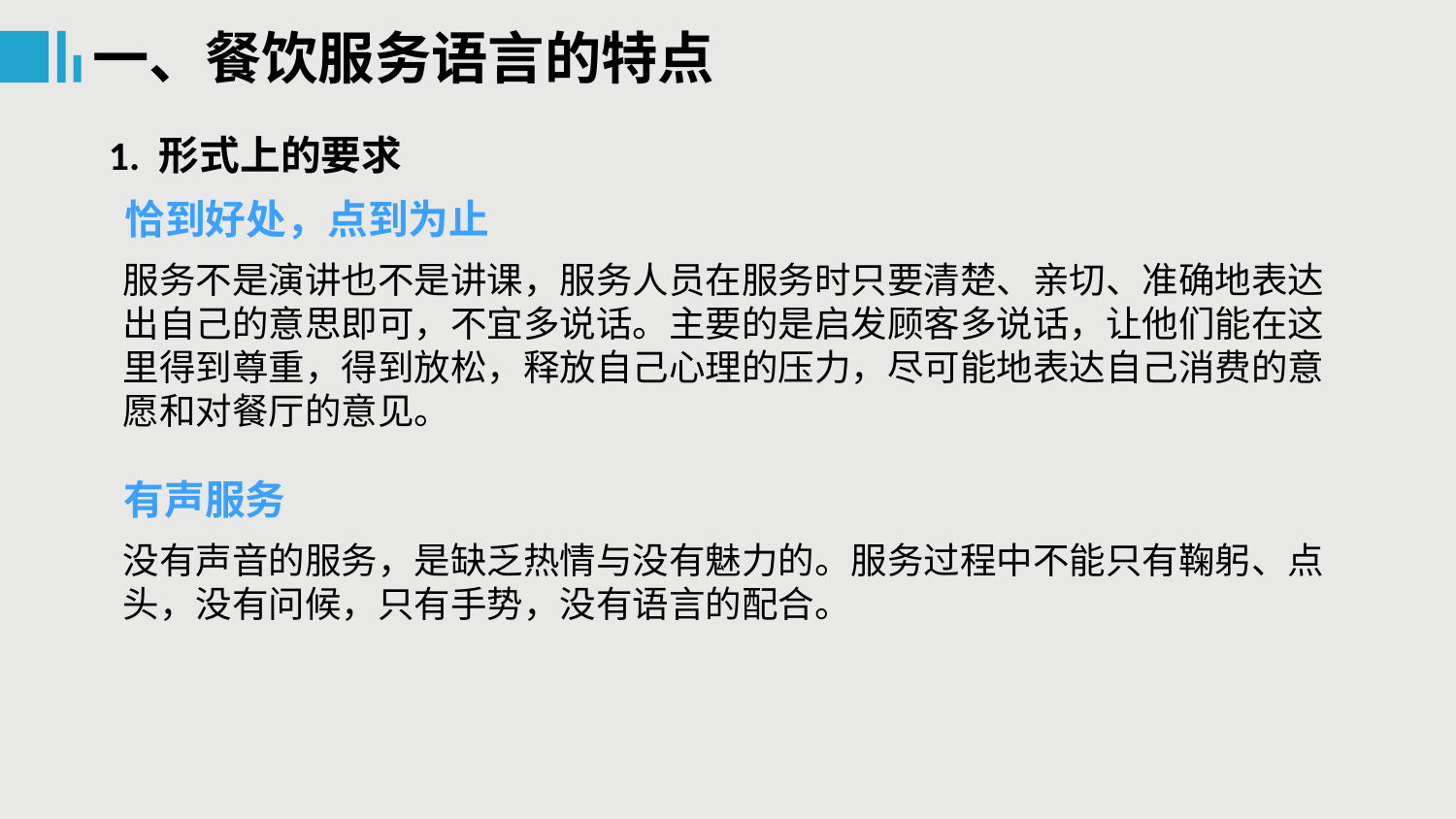

一、餐饮服务语言的特点

1. 形式上的要求
恰到好处，点到为止
服务不是演讲也不是讲课，服务人员在服务时只要清楚、亲切、准确地表达出自己的意思即可，不宜多说话。主要的是启发顾客多说话，让他们能在这里得到尊重，得到放松，释放自己心理的压力，尽可能地表达自己消费的意愿和对餐厅的意见。
有声服务
没有声音的服务，是缺乏热情与没有魅力的。服务过程中不能只有鞠躬、点头，没有问候，只有手势，没有语言的配合。